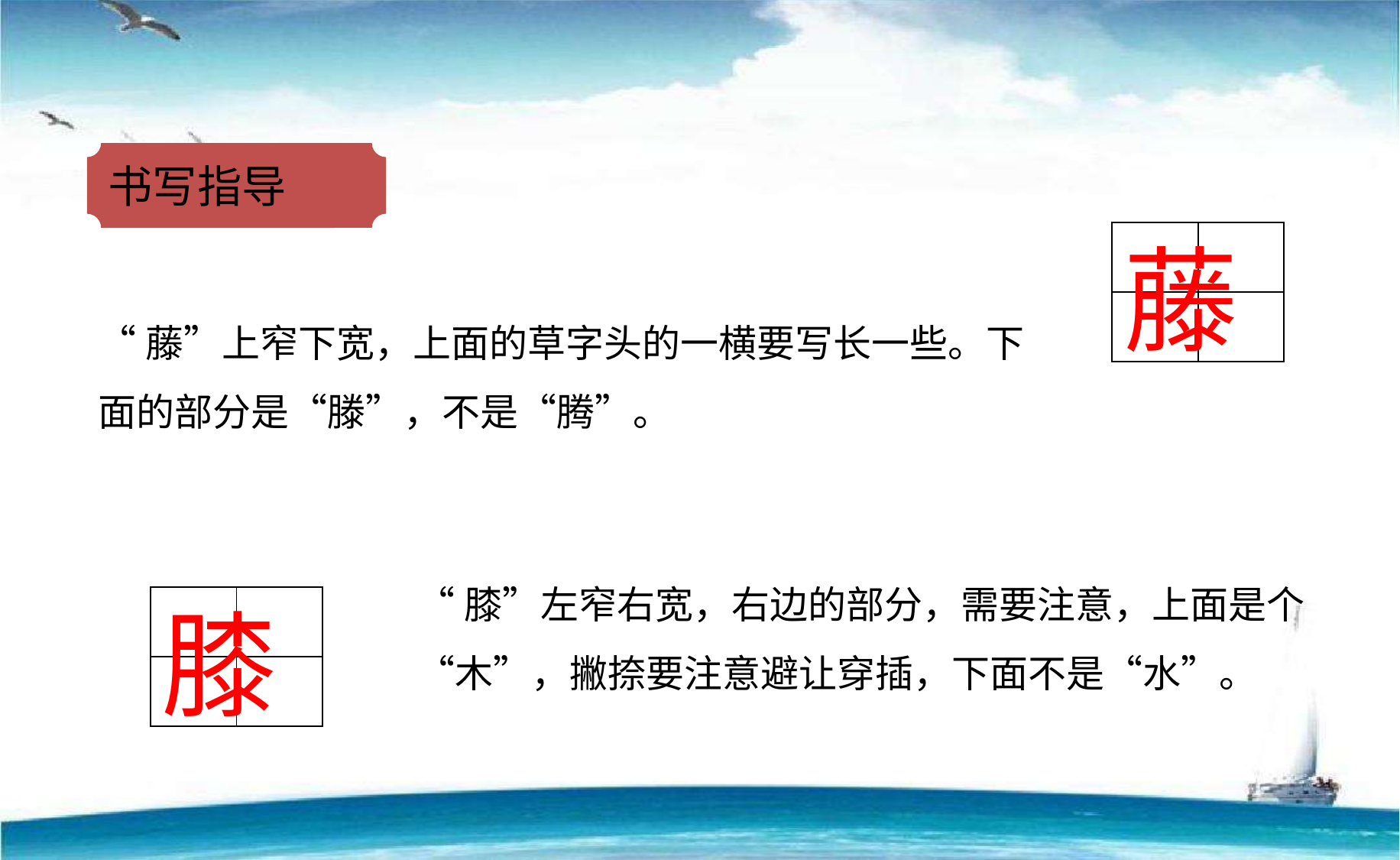

书写指导
|  |  |
| --- | --- |
|  |  |
藤
“藤”上窄下宽，上面的草字头的一横要写长一些。下面的部分是“滕”，不是“腾”。
“膝”左窄右宽，右边的部分，需要注意，上面是个“木”，撇捺要注意避让穿插，下面不是“水”。
|  |  |
| --- | --- |
|  |  |
膝